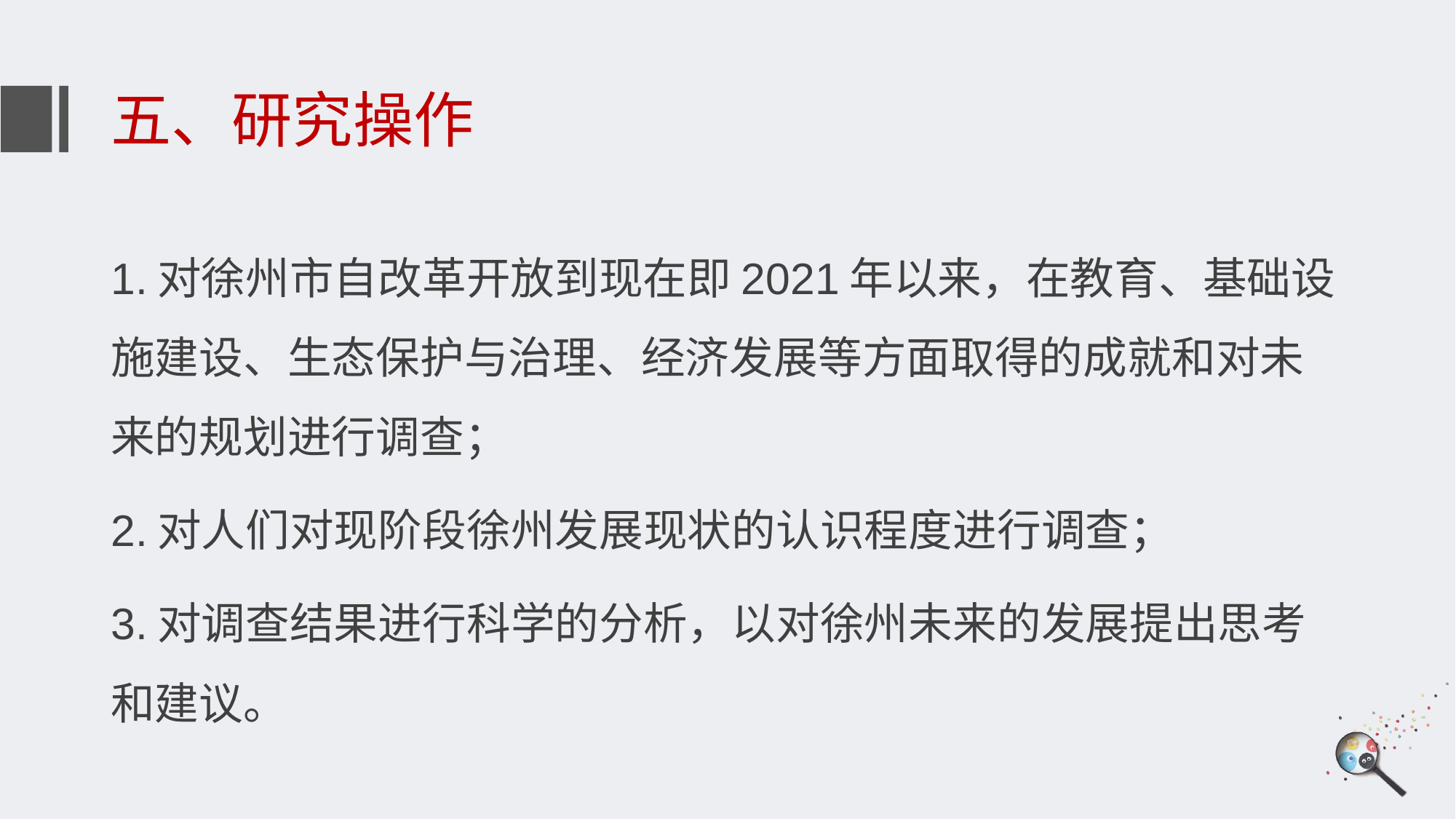

# 五、研究操作
1.对徐州市自改革开放到现在即2021年以来，在教育、基础设施建设、生态保护与治理、经济发展等方面取得的成就和对未来的规划进行调查；
2.对人们对现阶段徐州发展现状的认识程度进行调查；
3.对调查结果进行科学的分析，以对徐州未来的发展提出思考和建议。